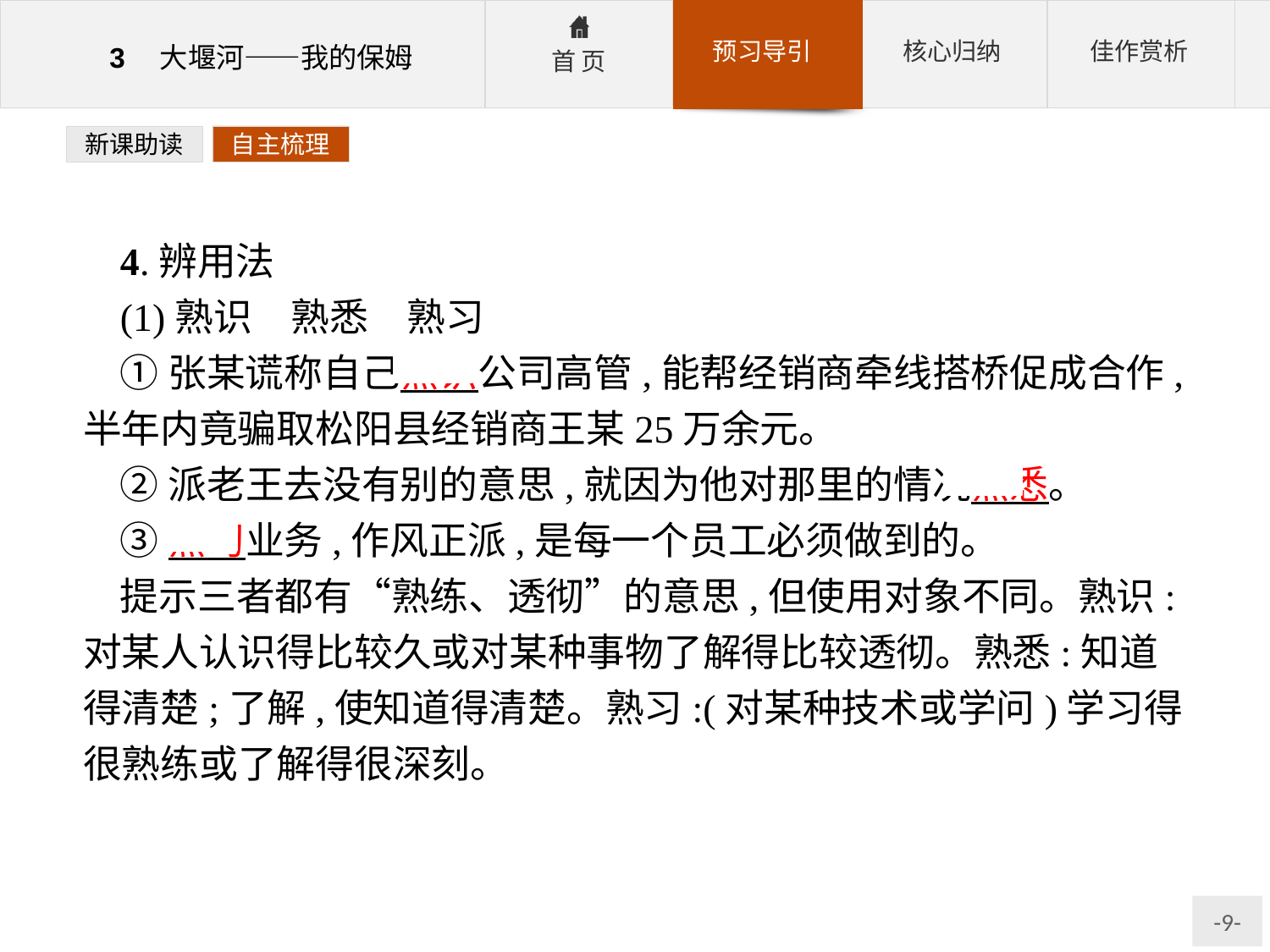

新课助读
自主梳理
4.辨用法
(1)熟识　熟悉　熟习
①张某谎称自己熟识公司高管,能帮经销商牵线搭桥促成合作,半年内竟骗取松阳县经销商王某25万余元。
②派老王去没有别的意思,就因为他对那里的情况熟悉。
③熟习业务,作风正派,是每一个员工必须做到的。
提示三者都有“熟练、透彻”的意思,但使用对象不同。熟识:对某人认识得比较久或对某种事物了解得比较透彻。熟悉:知道得清楚;了解,使知道得清楚。熟习:(对某种技术或学问)学习得很熟练或了解得很深刻。